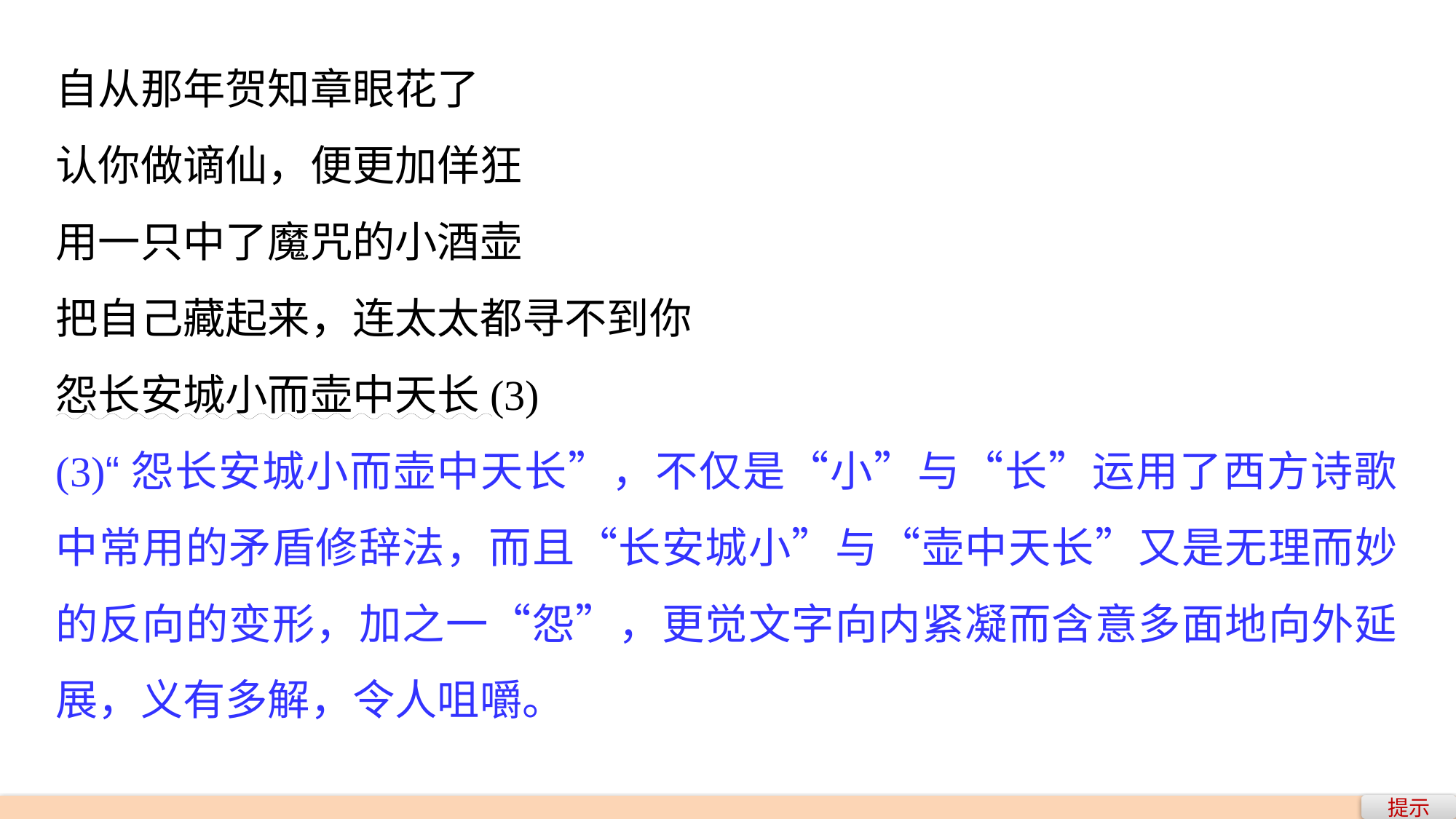

自从那年贺知章眼花了
认你做谪仙，便更加佯狂
用一只中了魔咒的小酒壶
把自己藏起来，连太太都寻不到你
怨长安城小而壶中天长(3)
(3)“怨长安城小而壶中天长”，不仅是“小”与“长”运用了西方诗歌中常用的矛盾修辞法，而且“长安城小”与“壶中天长”又是无理而妙的反向的变形，加之一“怨”，更觉文字向内紧凝而含意多面地向外延展，义有多解，令人咀嚼。
提示